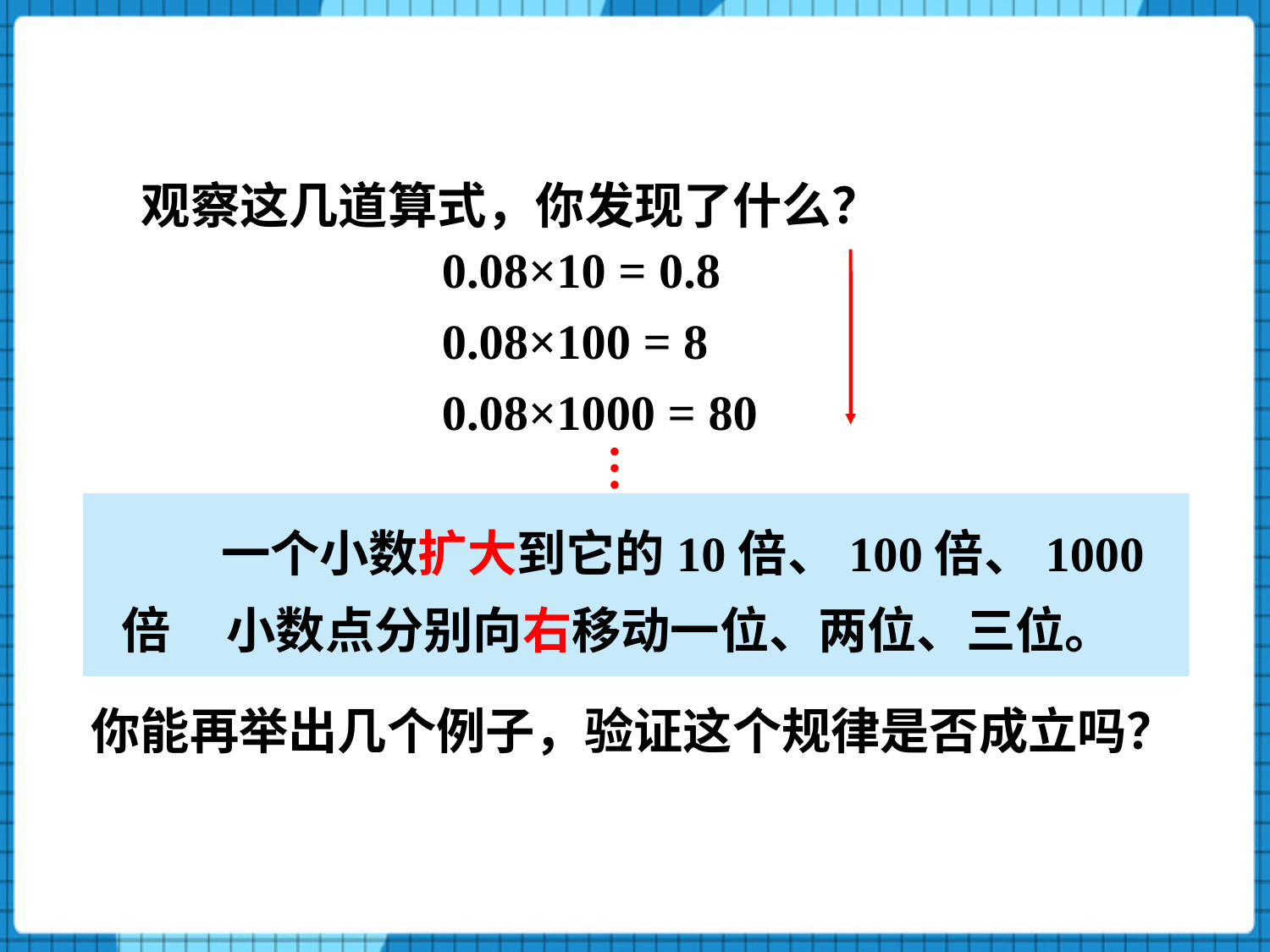

观察这几道算式，你发现了什么？
0.08×10 = 0.8
0.08×100 = 8
0.08×1000 = 80

…

一个小数扩大到它的10倍、100倍、1000倍     小数点分别向右移动一位、两位、三位。
你能再举出几个例子，验证这个规律是否成立吗？